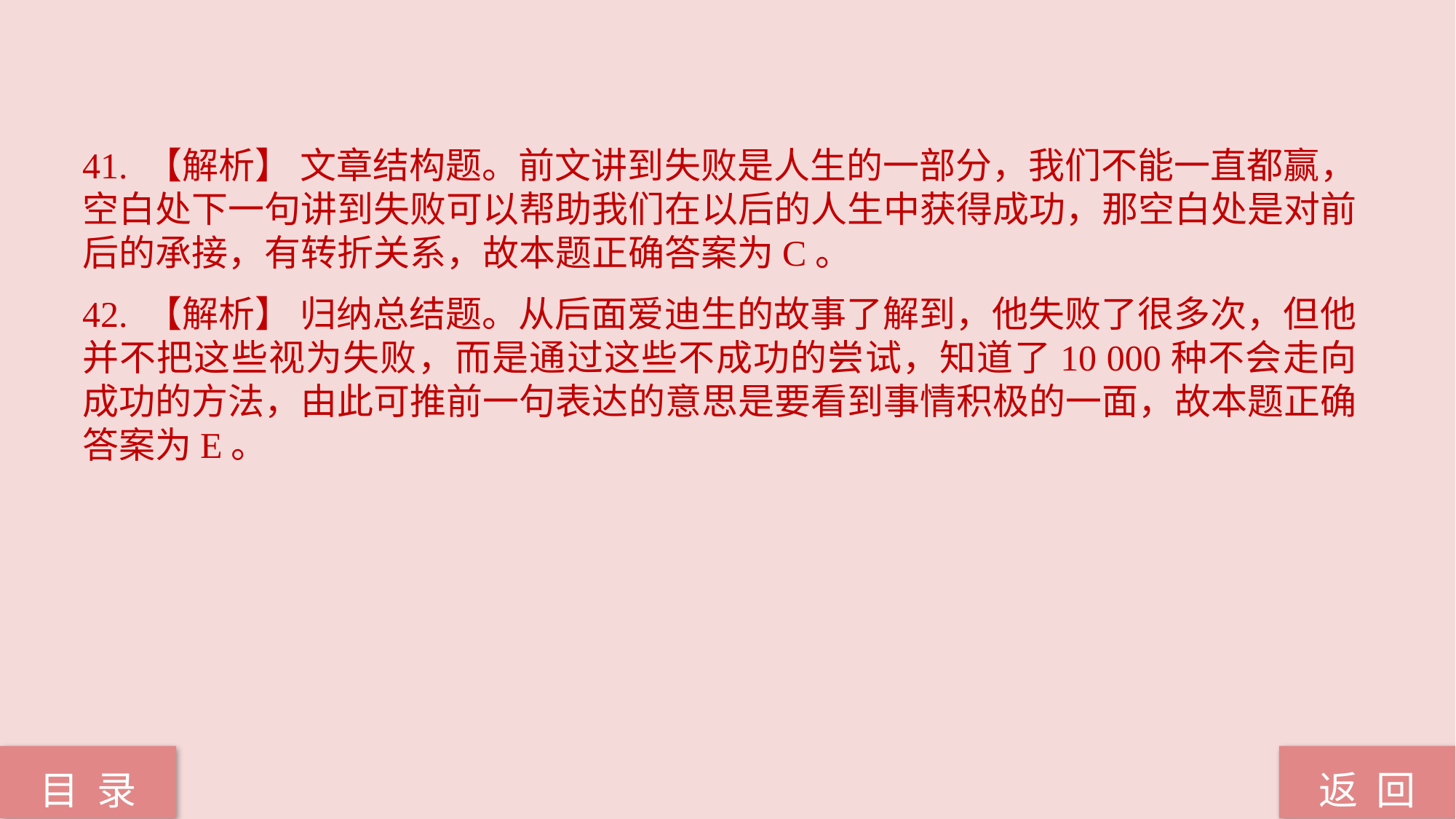

41. 【解析】 文章结构题。前文讲到失败是人生的一部分，我们不能一直都赢，空白处下一句讲到失败可以帮助我们在以后的人生中获得成功，那空白处是对前后的承接，有转折关系，故本题正确答案为C。
42. 【解析】 归纳总结题。从后面爱迪生的故事了解到，他失败了很多次，但他并不把这些视为失败，而是通过这些不成功的尝试，知道了10 000种不会走向成功的方法，由此可推前一句表达的意思是要看到事情积极的一面，故本题正确答案为E。
返  回